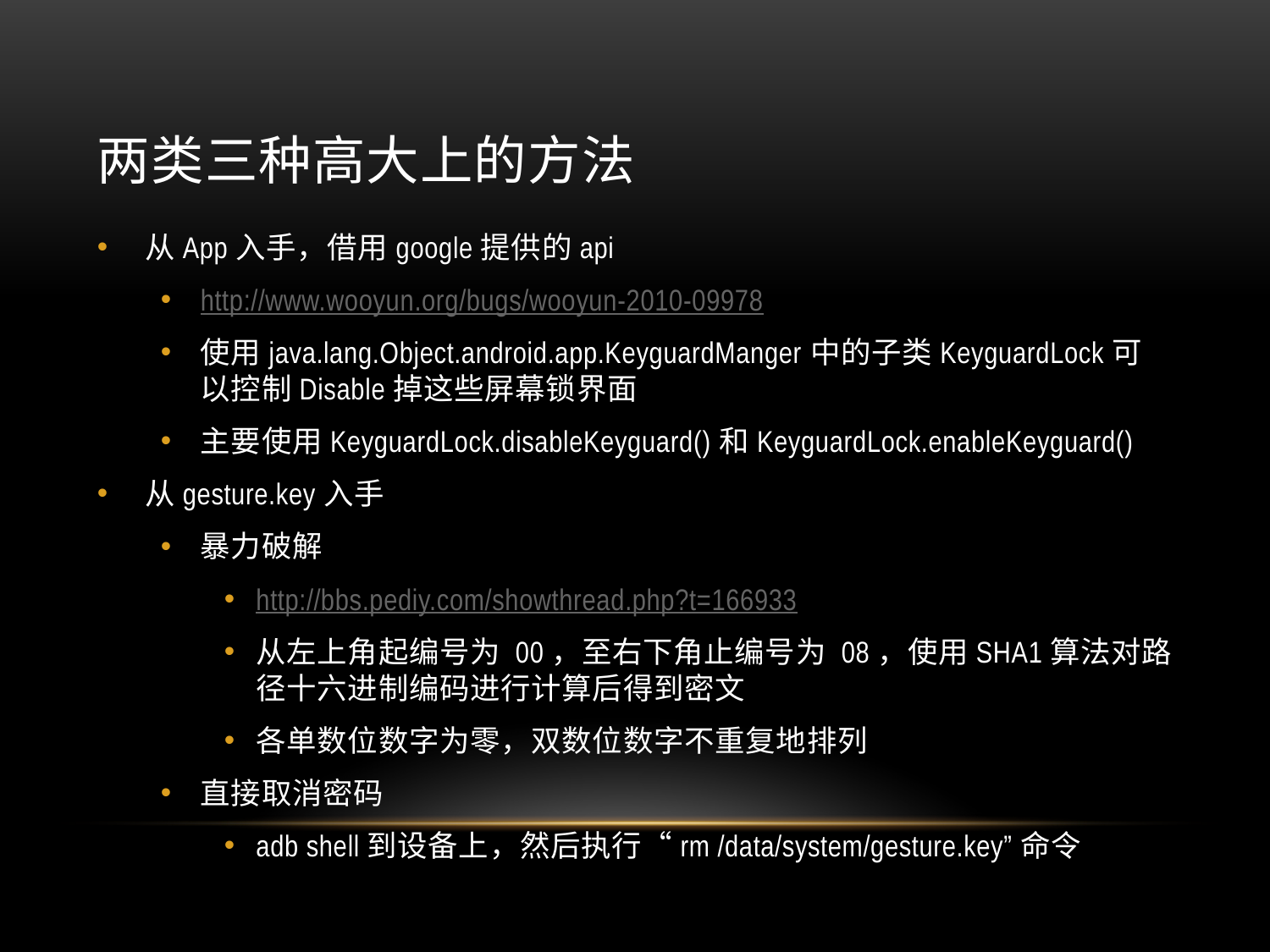

# 两类三种高大上的方法
从App入手，借用google提供的api
http://www.wooyun.org/bugs/wooyun-2010-09978
使用java.lang.Object.android.app.KeyguardManger中的子类KeyguardLock可以控制Disable掉这些屏幕锁界面
主要使用KeyguardLock.disableKeyguard()和KeyguardLock.enableKeyguard()
从gesture.key入手
暴力破解
http://bbs.pediy.com/showthread.php?t=166933
从左上角起编号为 00，至右下角止编号为 08，使用SHA1算法对路径十六进制编码进行计算后得到密文
各单数位数字为零，双数位数字不重复地排列
直接取消密码
adb shell到设备上，然后执行“rm /data/system/gesture.key”命令